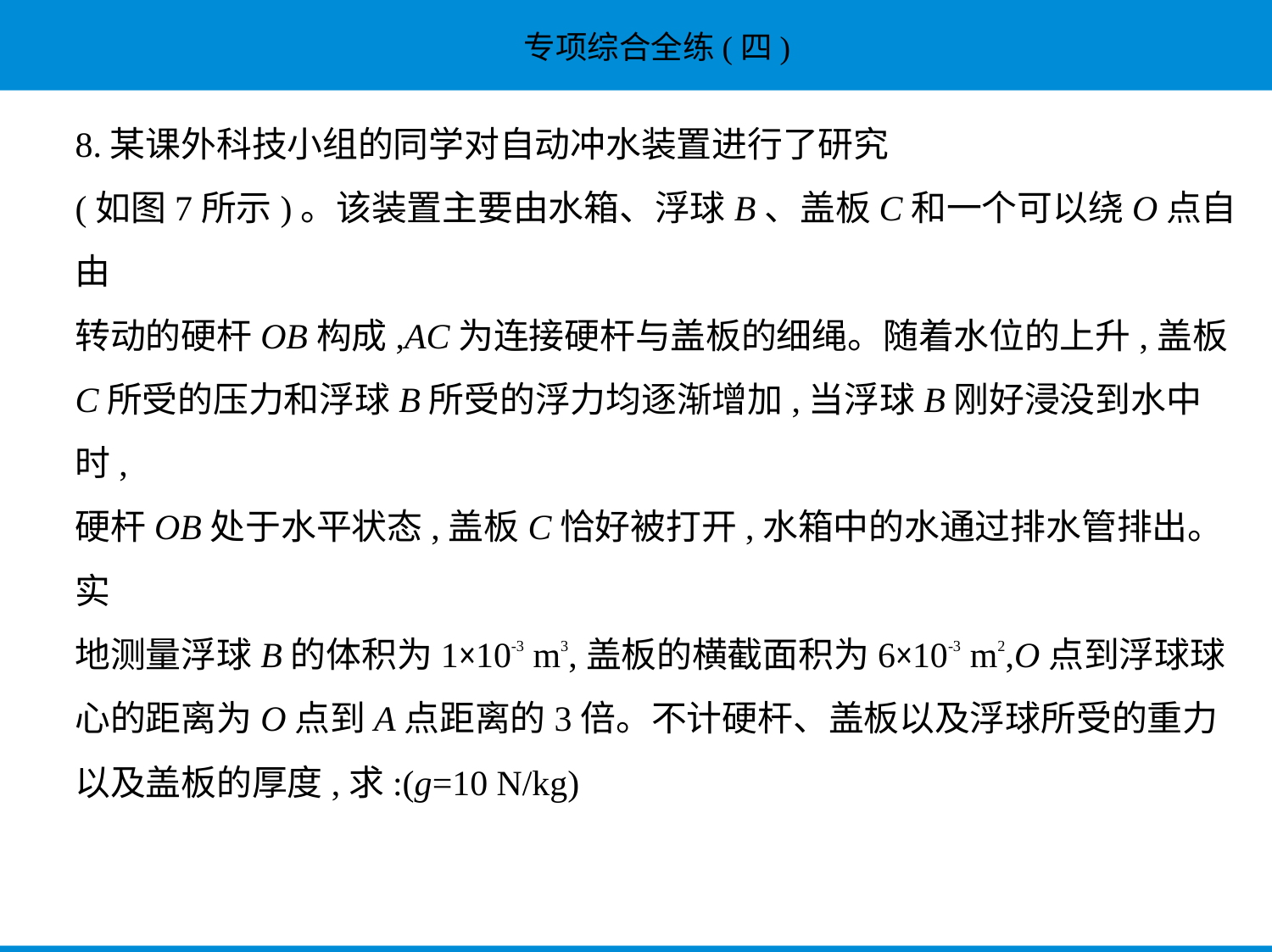

8.某课外科技小组的同学对自动冲水装置进行了研究
(如图7所示)。该装置主要由水箱、浮球B、盖板C和一个可以绕O点自由
转动的硬杆OB构成,AC为连接硬杆与盖板的细绳。随着水位的上升,盖板
C所受的压力和浮球B所受的浮力均逐渐增加,当浮球B刚好浸没到水中时,
硬杆OB处于水平状态,盖板C恰好被打开,水箱中的水通过排水管排出。实
地测量浮球B的体积为1×10-3 m3,盖板的横截面积为6×10-3 m2,O点到浮球球
心的距离为O点到A点距离的3倍。不计硬杆、盖板以及浮球所受的重力
以及盖板的厚度,求:(g=10 N/kg)